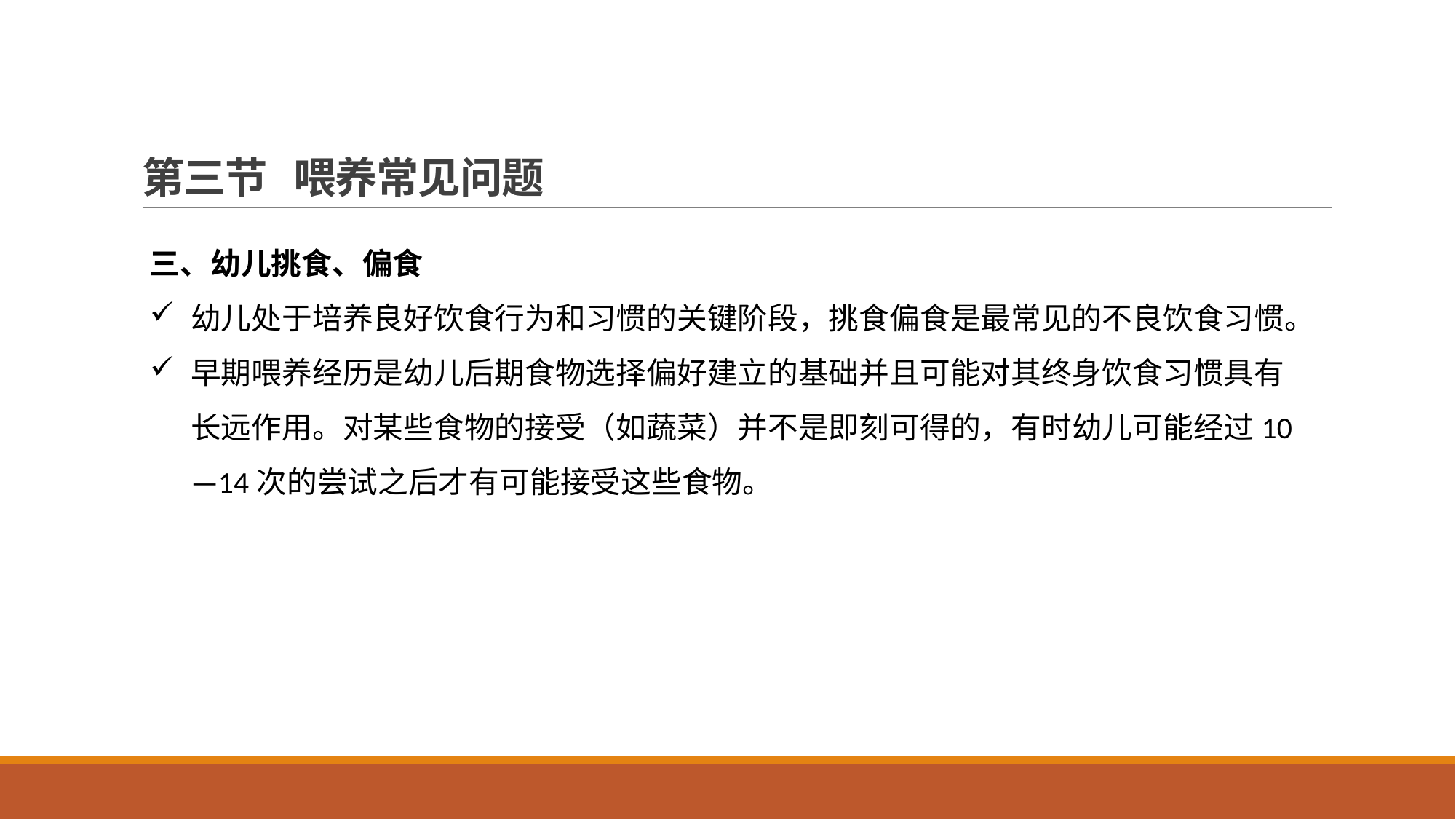

# 第三节   喂养常见问题
三、幼儿挑食、偏食
幼儿处于培养良好饮食行为和习惯的关键阶段，挑食偏食是最常见的不良饮食习惯。
早期喂养经历是幼儿后期食物选择偏好建立的基础并且可能对其终身饮食习惯具有长远作用。对某些食物的接受（如蔬菜）并不是即刻可得的，有时幼儿可能经过10—14次的尝试之后才有可能接受这些食物。